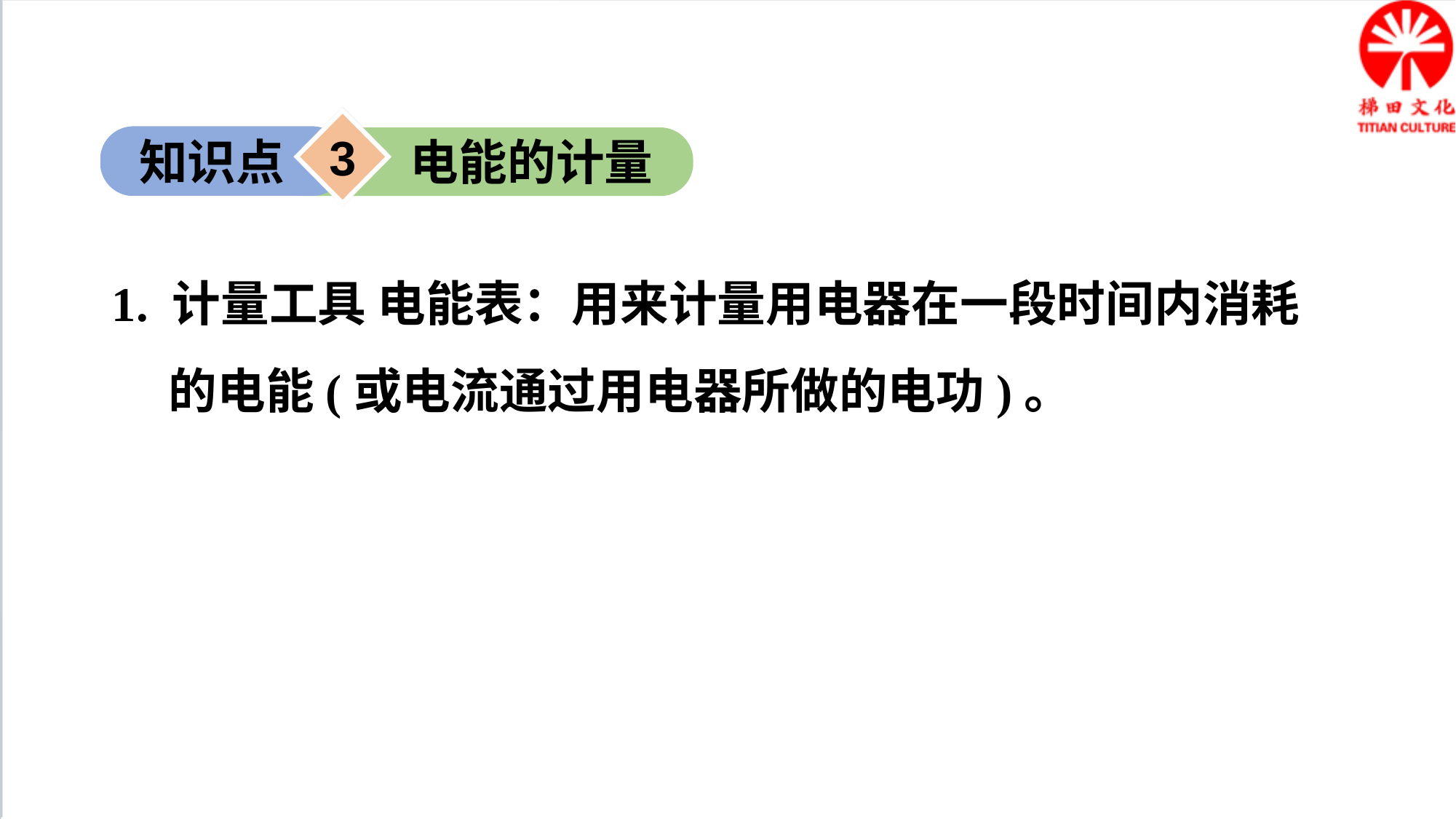

3
知识点
电能的计量

1. 计量工具 电能表：用来计量用电器在一段时间内消耗的电能(或电流通过用电器所做的电功)。